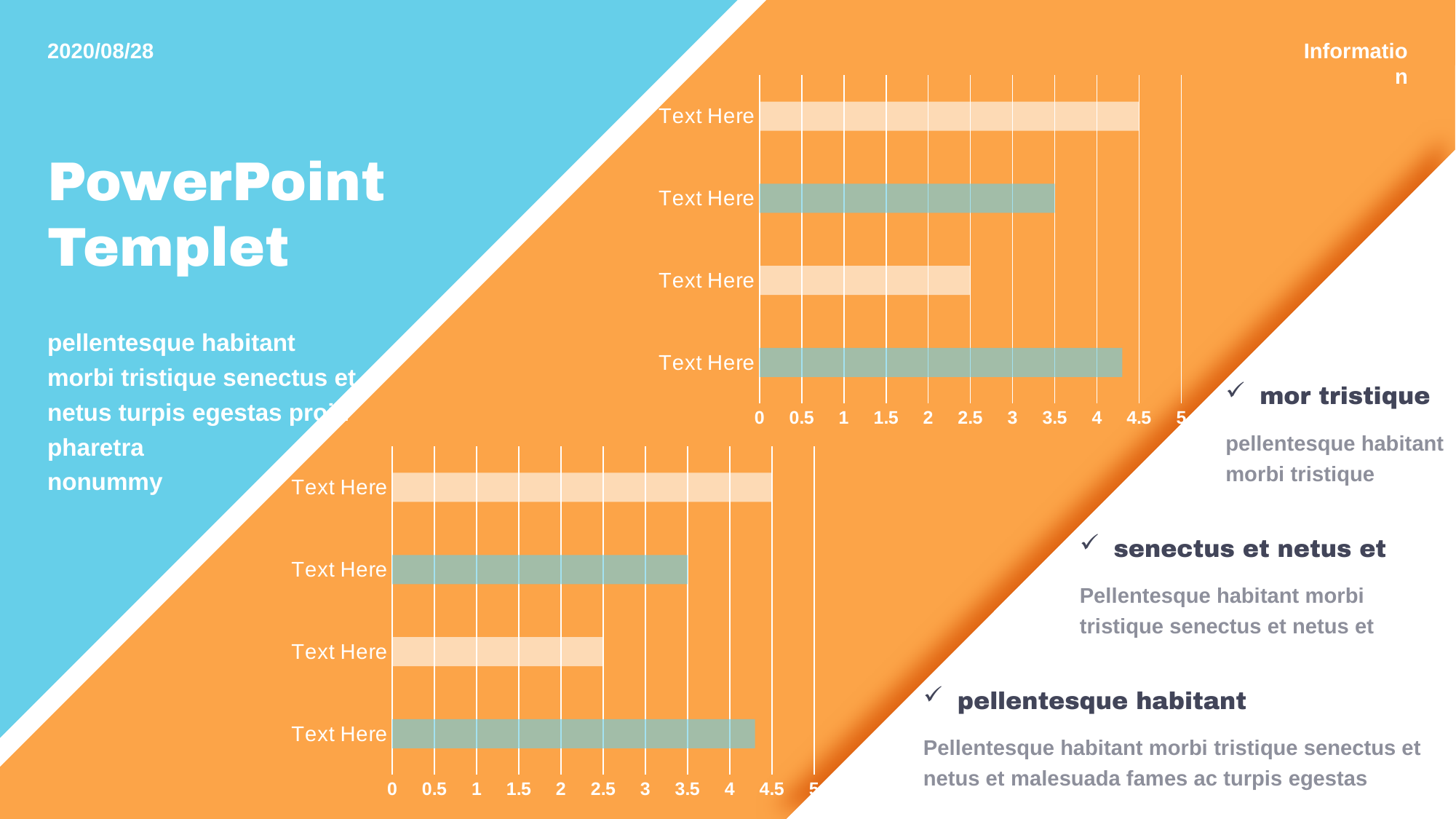

2020/08/28
Information

### Chart

| Category | 系列 1 |
|---|---|
| Text Here | 4.3 |
| Text Here | 2.5 |
| Text Here | 3.5 |
| Text Here | 4.5 |
PowerPoint
Templet
pellentesque habitant morbi tristique senectus et netus turpis egestas proin pharetra
nonummy
mor tristique
pellentesque habitant morbi tristique

### Chart

| Category | 系列 1 |
|---|---|
| Text Here | 4.3 |
| Text Here | 2.5 |
| Text Here | 3.5 |
| Text Here | 4.5 |
senectus et netus et
Pellentesque habitant morbi tristique senectus et netus et
pellentesque habitant
Pellentesque habitant morbi tristique senectus et netus et malesuada fames ac turpis egestas